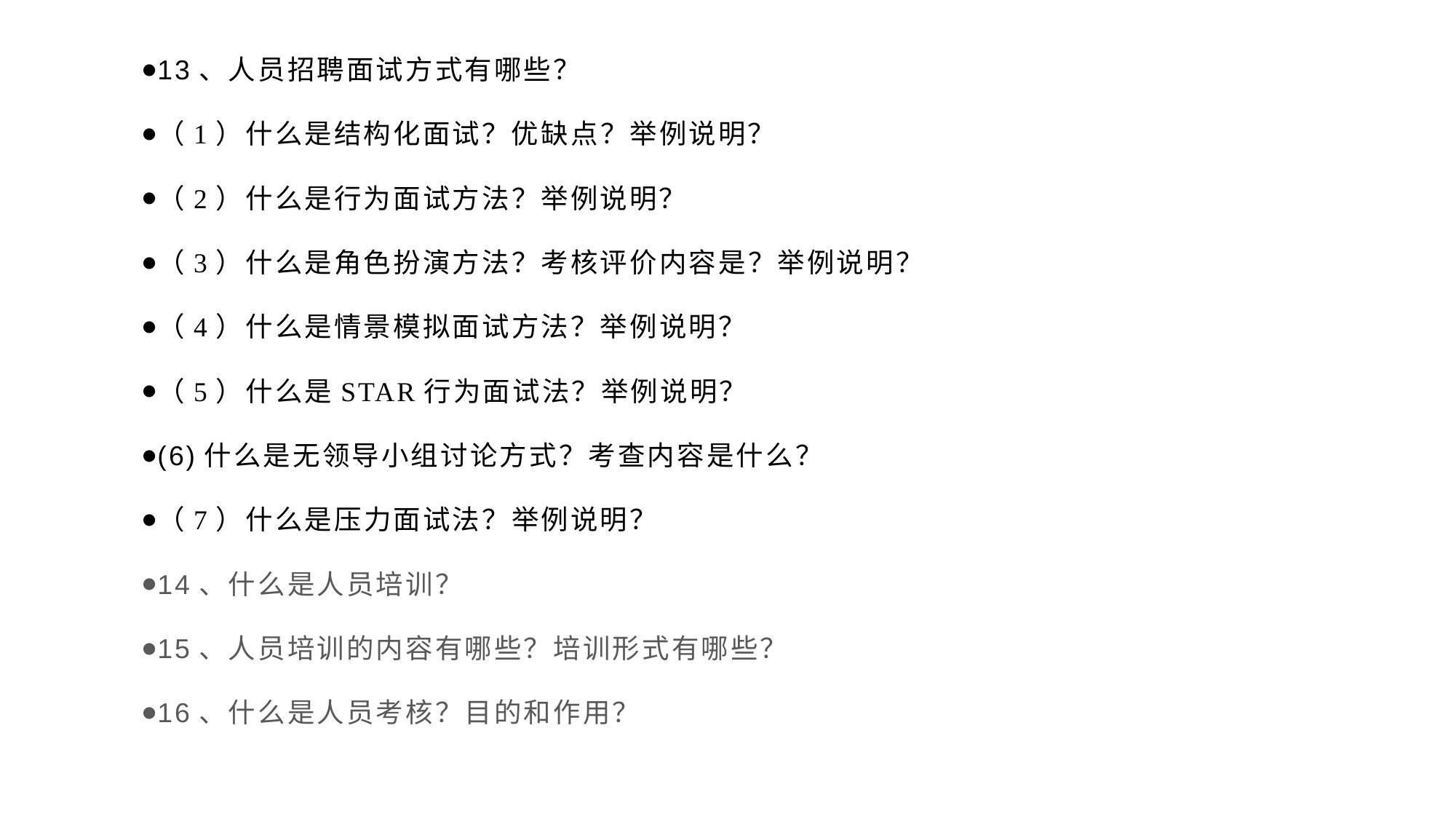

13、人员招聘面试方式有哪些？
（1）什么是结构化面试？优缺点？举例说明？
（2）什么是行为面试方法？举例说明？
（3）什么是角色扮演方法？考核评价内容是？举例说明？
（4）什么是情景模拟面试方法？举例说明？
（5）什么是STAR行为面试法？举例说明？
(6)什么是无领导小组讨论方式？考查内容是什么？
（7）什么是压力面试法？举例说明？
14、什么是人员培训？
15、人员培训的内容有哪些？培训形式有哪些？
16、什么是人员考核？目的和作用？

27